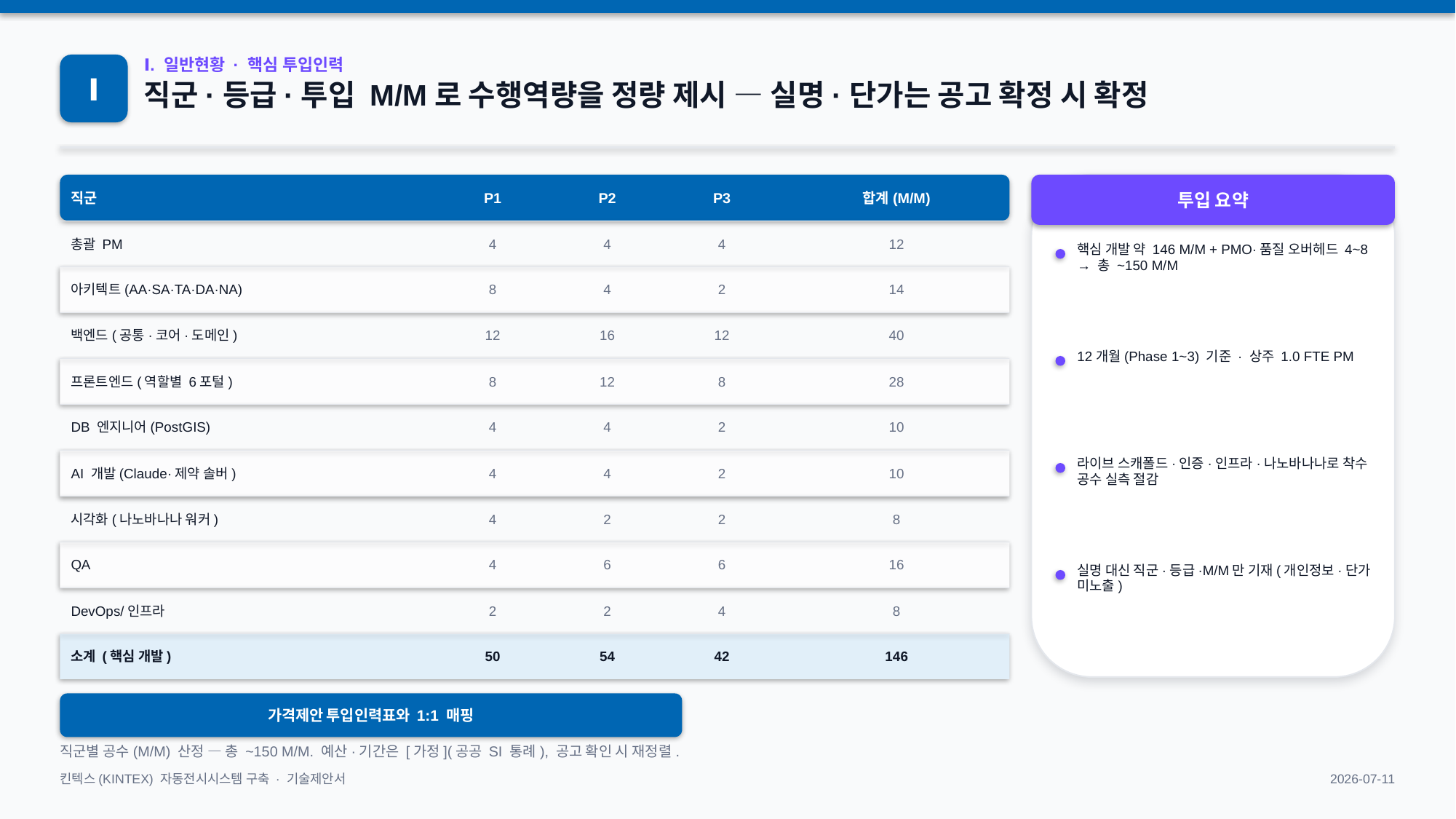

Ⅰ
Ⅰ. 일반현황 · 핵심 투입인력
직군·등급·투입 M/M로 수행역량을 정량 제시 — 실명·단가는 공고 확정 시 확정

직군
P1
P2
P3
합계(M/M)

투입 요약

총괄 PM
4
4
4
12
핵심 개발 약 146 M/M + PMO·품질 오버헤드 4~8 → 총 ~150 M/M

아키텍트(AA·SA·TA·DA·NA)
8
4
2
14

백엔드(공통·코어·도메인)
12
16
12
40
12개월(Phase 1~3) 기준 · 상주 1.0 FTE PM

프론트엔드(역할별 6포털)
8
12
8
28

DB 엔지니어(PostGIS)
4
4
2
10

AI 개발(Claude·제약 솔버)
4
4
2
10
라이브 스캐폴드·인증·인프라·나노바나나로 착수 공수 실측 절감

시각화(나노바나나 워커)
4
2
2
8

QA
4
6
6
16
실명 대신 직군·등급·M/M만 기재(개인정보·단가 미노출)

DevOps/인프라
2
2
4
8

소계 (핵심 개발)
50
54
42
146

가격제안 투입인력표와 1:1 매핑
직군별 공수(M/M) 산정 — 총 ~150 M/M. 예산·기간은 [가정](공공 SI 통례), 공고 확인 시 재정렬.
킨텍스(KINTEX) 자동전시시스템 구축 · 기술제안서
2026-07-11